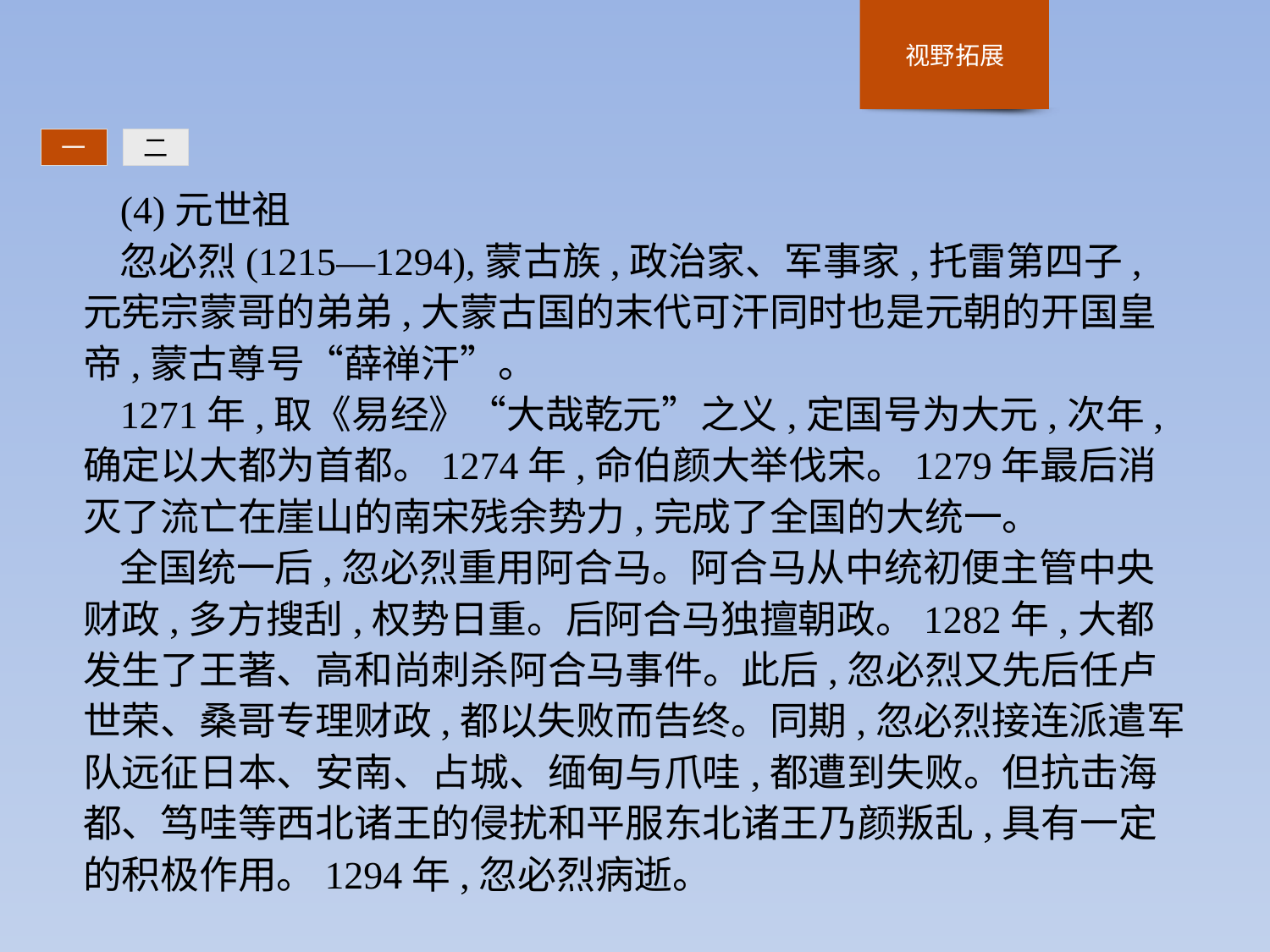

一
二
(4)元世祖
忽必烈(1215—1294),蒙古族,政治家、军事家,托雷第四子,元宪宗蒙哥的弟弟,大蒙古国的末代可汗同时也是元朝的开国皇帝,蒙古尊号“薛禅汗”。
1271年,取《易经》“大哉乾元”之义,定国号为大元,次年,确定以大都为首都。1274年,命伯颜大举伐宋。1279年最后消灭了流亡在崖山的南宋残余势力,完成了全国的大统一。
全国统一后,忽必烈重用阿合马。阿合马从中统初便主管中央财政,多方搜刮,权势日重。后阿合马独擅朝政。1282年,大都发生了王著、高和尚刺杀阿合马事件。此后,忽必烈又先后任卢世荣、桑哥专理财政,都以失败而告终。同期,忽必烈接连派遣军队远征日本、安南、占城、缅甸与爪哇,都遭到失败。但抗击海都、笃哇等西北诸王的侵扰和平服东北诸王乃颜叛乱,具有一定的积极作用。1294年,忽必烈病逝。